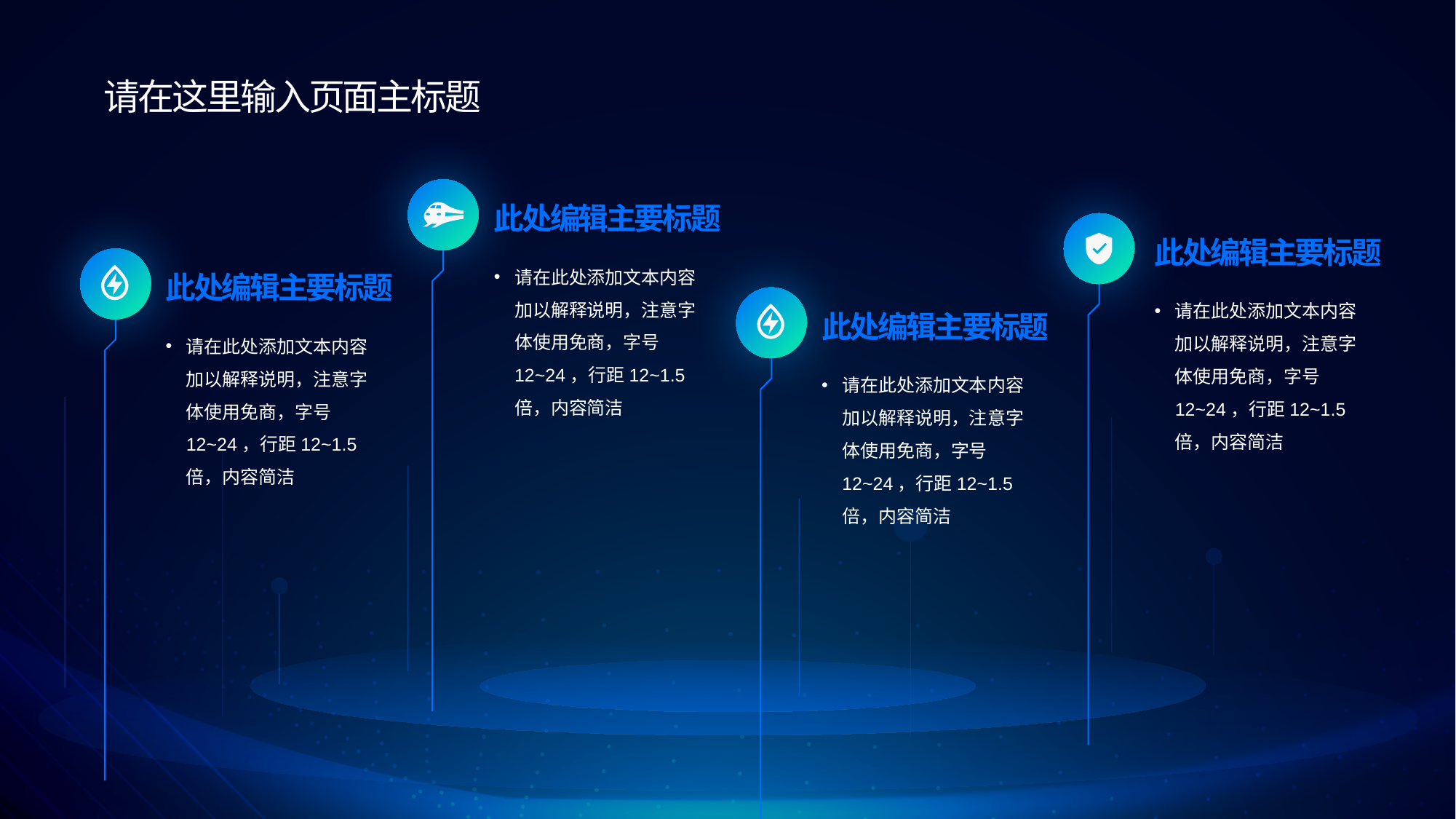

请在这里输入页面主标题

此处编辑主要标题

此处编辑主要标题

请在此处添加文本内容加以解释说明，注意字体使用免商，字号12~24，行距12~1.5倍，内容简洁

此处编辑主要标题

请在此处添加文本内容加以解释说明，注意字体使用免商，字号12~24，行距12~1.5倍，内容简洁

此处编辑主要标题

请在此处添加文本内容加以解释说明，注意字体使用免商，字号12~24，行距12~1.5倍，内容简洁

请在此处添加文本内容加以解释说明，注意字体使用免商，字号12~24，行距12~1.5倍，内容简洁